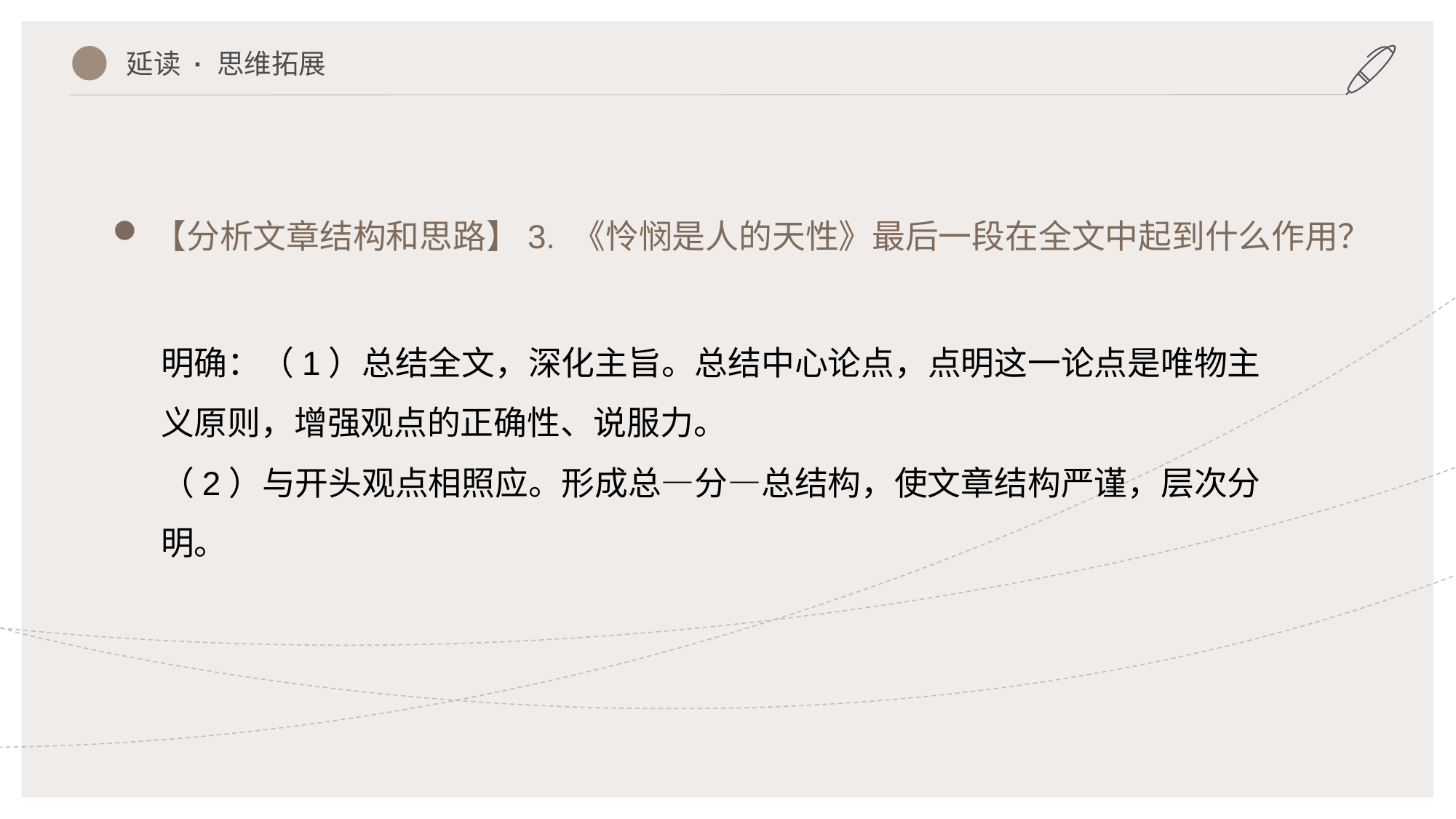

延读 · 思维拓展

【分析文章结构和思路】3. 《怜悯是人的天性》最后一段在全文中起到什么作用？

明确：（1）总结全文，深化主旨。总结中心论点，点明这一论点是唯物主义原则，增强观点的正确性、说服力。
（2）与开头观点相照应。形成总—分—总结构，使文章结构严谨，层次分明。